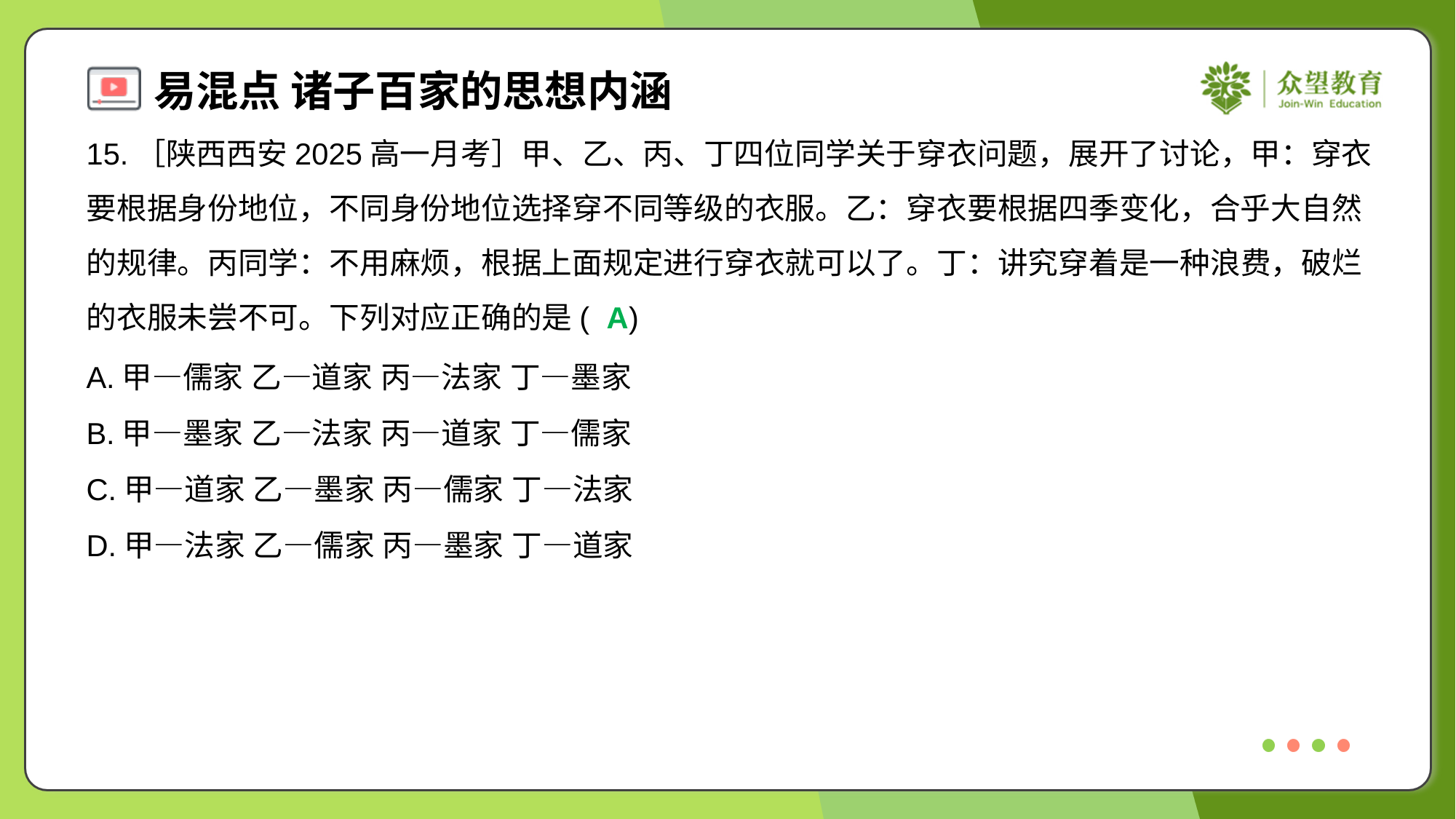

15.［陕西西安2025高一月考］甲、乙、丙、丁四位同学关于穿衣问题，展开了讨论，甲：穿衣
要根据身份地位，不同身份地位选择穿不同等级的衣服。乙：穿衣要根据四季变化，合乎大自然
的规律。丙同学：不用麻烦，根据上面规定进行穿衣就可以了。丁：讲究穿着是一种浪费，破烂
的衣服未尝不可。下列对应正确的是(     )
A
A.甲—儒家 乙—道家 丙—法家 丁—墨家
B.甲—墨家 乙—法家 丙—道家 丁—儒家
C.甲—道家 乙—墨家 丙—儒家 丁—法家
D.甲—法家 乙—儒家 丙—墨家 丁—道家